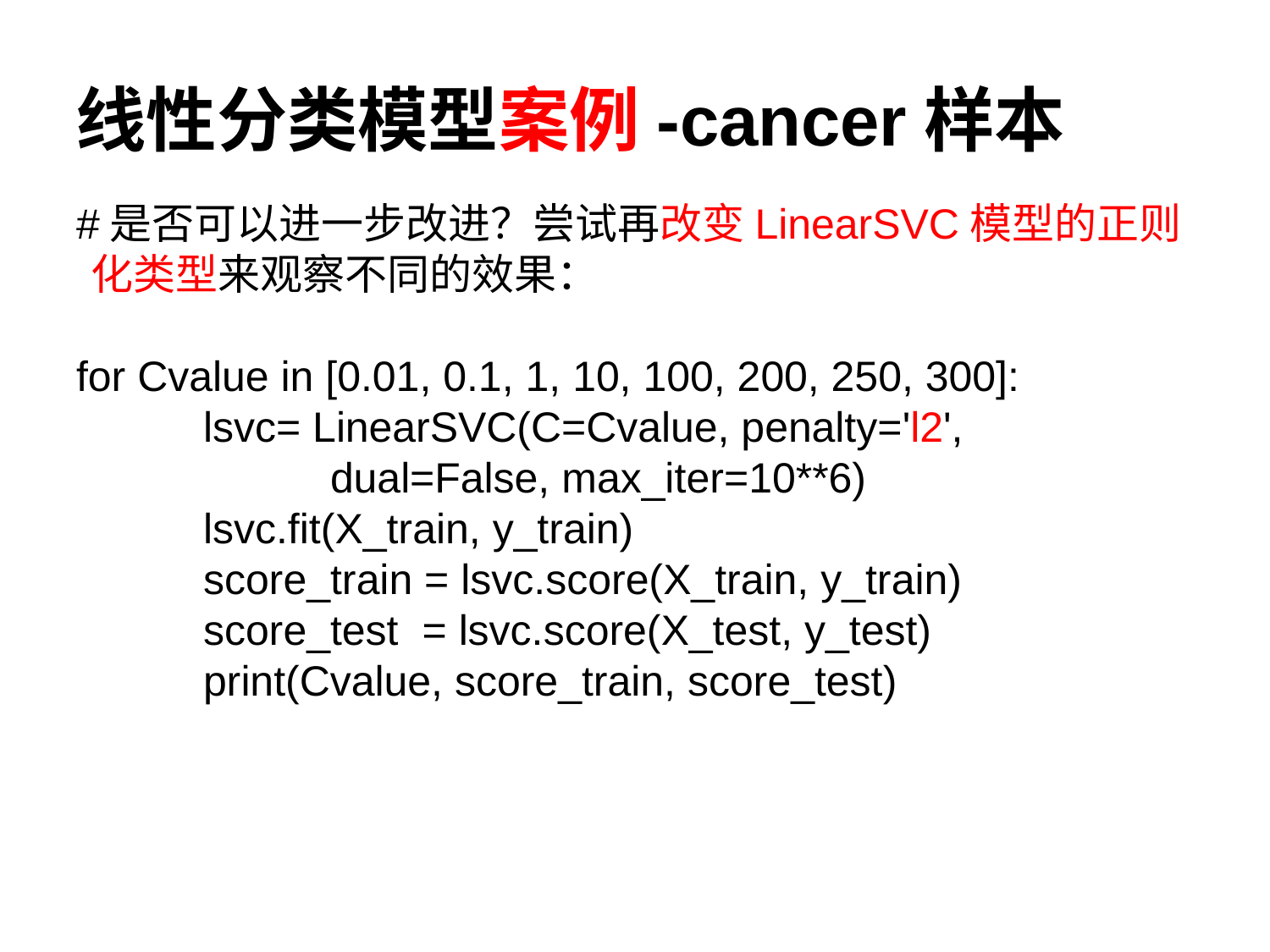

# 线性分类模型案例-cancer样本
#是否可以进一步改进？尝试再改变LinearSVC模型的正则化类型来观察不同的效果：

for Cvalue in [0.01, 0.1, 1, 10, 100, 200, 250, 300]:
	lsvc= LinearSVC(C=Cvalue, penalty='l2', 			dual=False, max_iter=10**6)
    	lsvc.fit(X_train, y_train)
    	score_train = lsvc.score(X_train, y_train)
    	score_test  = lsvc.score(X_test, y_test)
    	print(Cvalue, score_train, score_test)